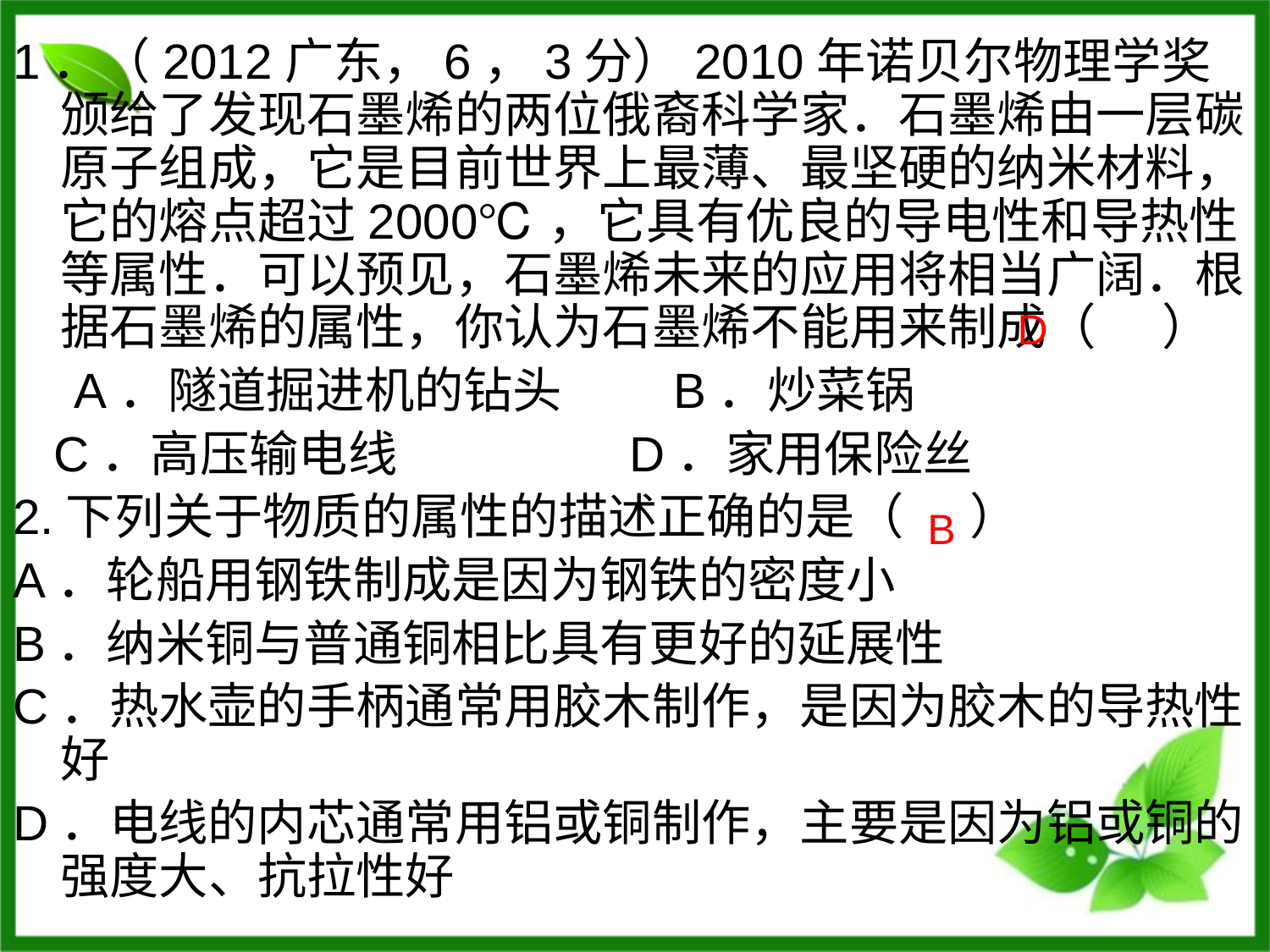

1．（2012广东，6，3分）2010年诺贝尔物理学奖颁给了发现石墨烯的两位俄裔科学家．石墨烯由一层碳原子组成，它是目前世界上最薄、最坚硬的纳米材料，它的熔点超过2000℃，它具有优良的导电性和导热性等属性．可以预见，石墨烯未来的应用将相当广阔．根据石墨烯的属性，你认为石墨烯不能用来制成（      ）
　A．隧道掘进机的钻头         B．炒菜锅
   C．高压输电线                    D．家用保险丝
2.下列关于物质的属性的描述正确的是（      ）
A．轮船用钢铁制成是因为钢铁的密度小
B．纳米铜与普通铜相比具有更好的延展性
C．热水壶的手柄通常用胶木制作，是因为胶木的导热性好
D．电线的内芯通常用铝或铜制作，主要是因为铝或铜的强度大、抗拉性好
D
B